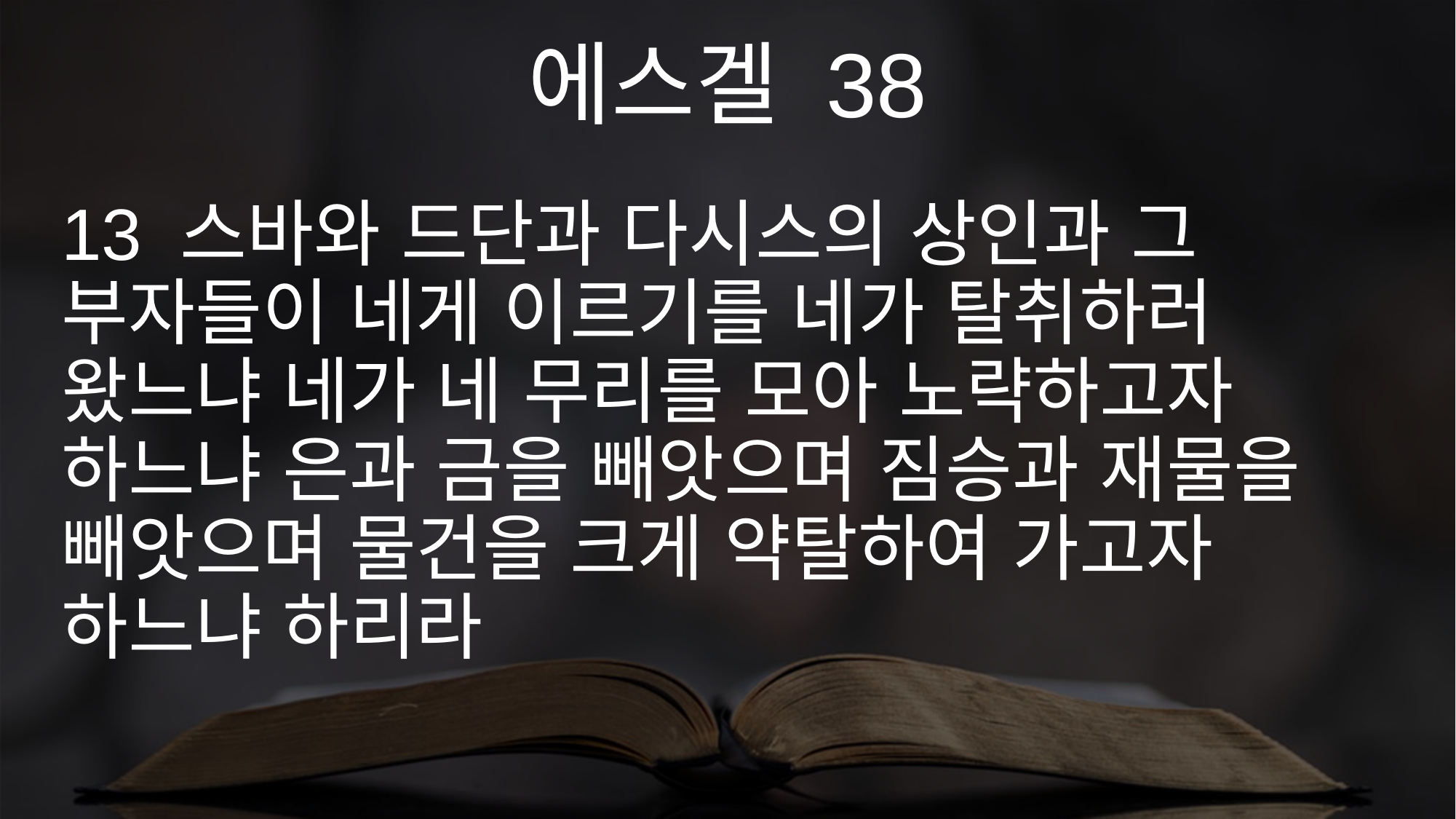

에스겔 38
13 스바와 드단과 다시스의 상인과 그 부자들이 네게 이르기를 네가 탈취하러 왔느냐 네가 네 무리를 모아 노략하고자 하느냐 은과 금을 빼앗으며 짐승과 재물을 빼앗으며 물건을 크게 약탈하여 가고자 하느냐 하리라